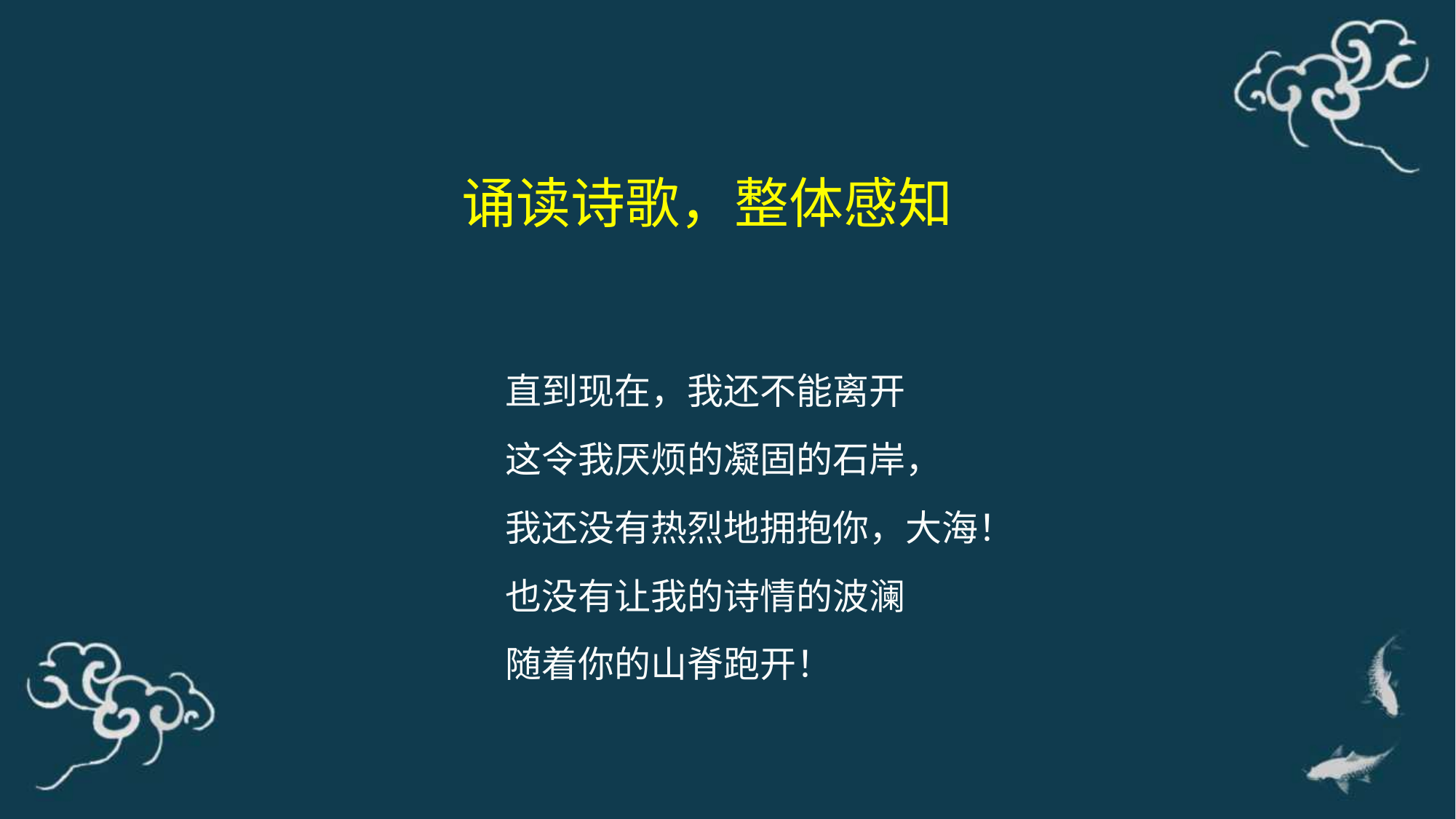

诵读诗歌，整体感知
直到现在，我还不能离开
这令我厌烦的凝固的石岸，
我还没有热烈地拥抱你，大海！
也没有让我的诗情的波澜
随着你的山脊跑开！